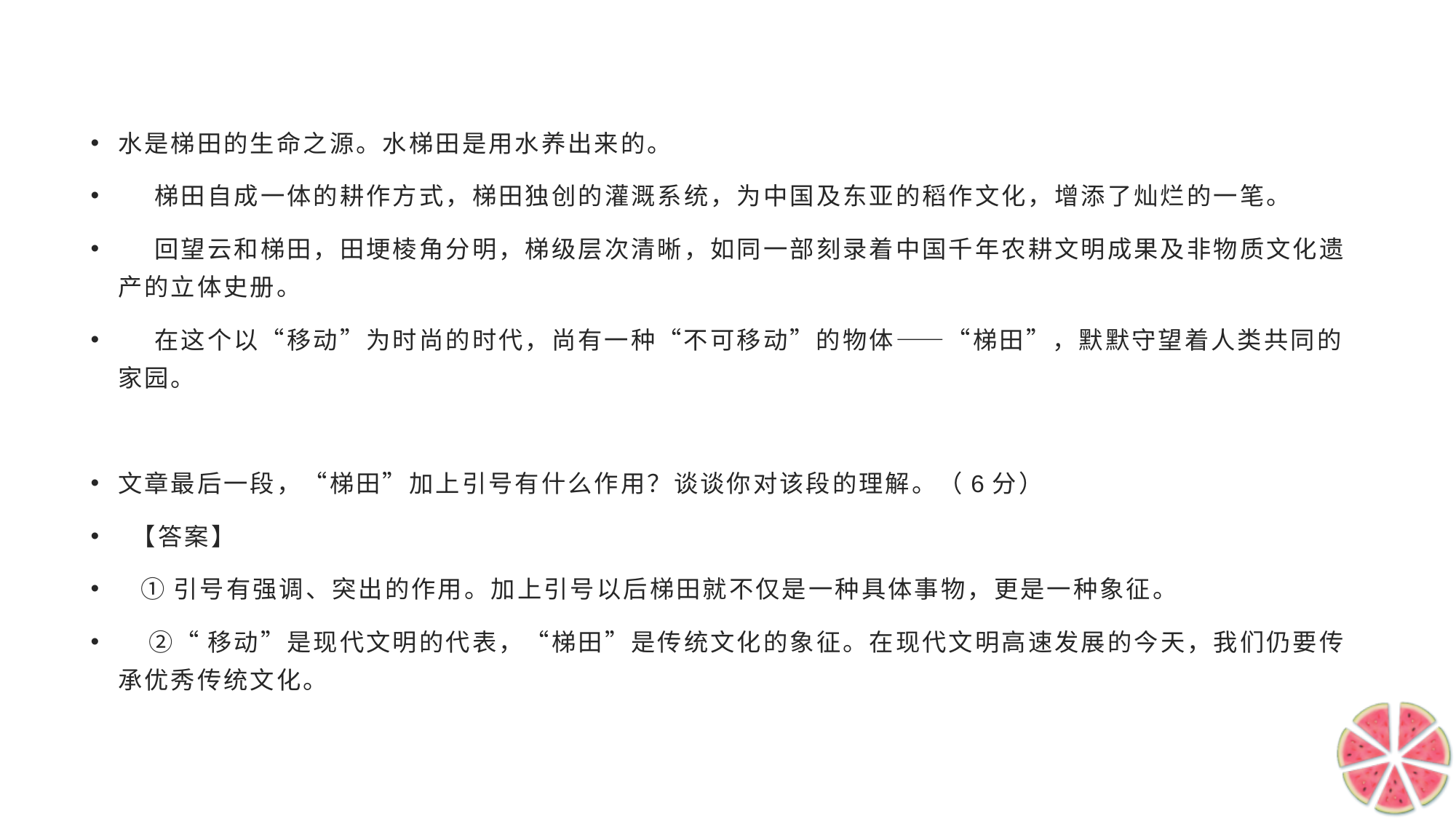

#
水是梯田的生命之源。水梯田是用水养出来的。
    梯田自成一体的耕作方式，梯田独创的灌溉系统，为中国及东亚的稻作文化，增添了灿烂的一笔。
    回望云和梯田，田埂棱角分明，梯级层次清晰，如同一部刻录着中国千年农耕文明成果及非物质文化遗产的立体史册。
    在这个以“移动”为时尚的时代，尚有一种“不可移动”的物体——“梯田”，默默守望着人类共同的家园。

文章最后一段，“梯田”加上引号有什么作用？谈谈你对该段的理解。（6分）
 【答案】
   ①引号有强调、突出的作用。加上引号以后梯田就不仅是一种具体事物，更是一种象征。
    ②“移动”是现代文明的代表，“梯田”是传统文化的象征。在现代文明高速发展的今天，我们仍要传承优秀传统文化。